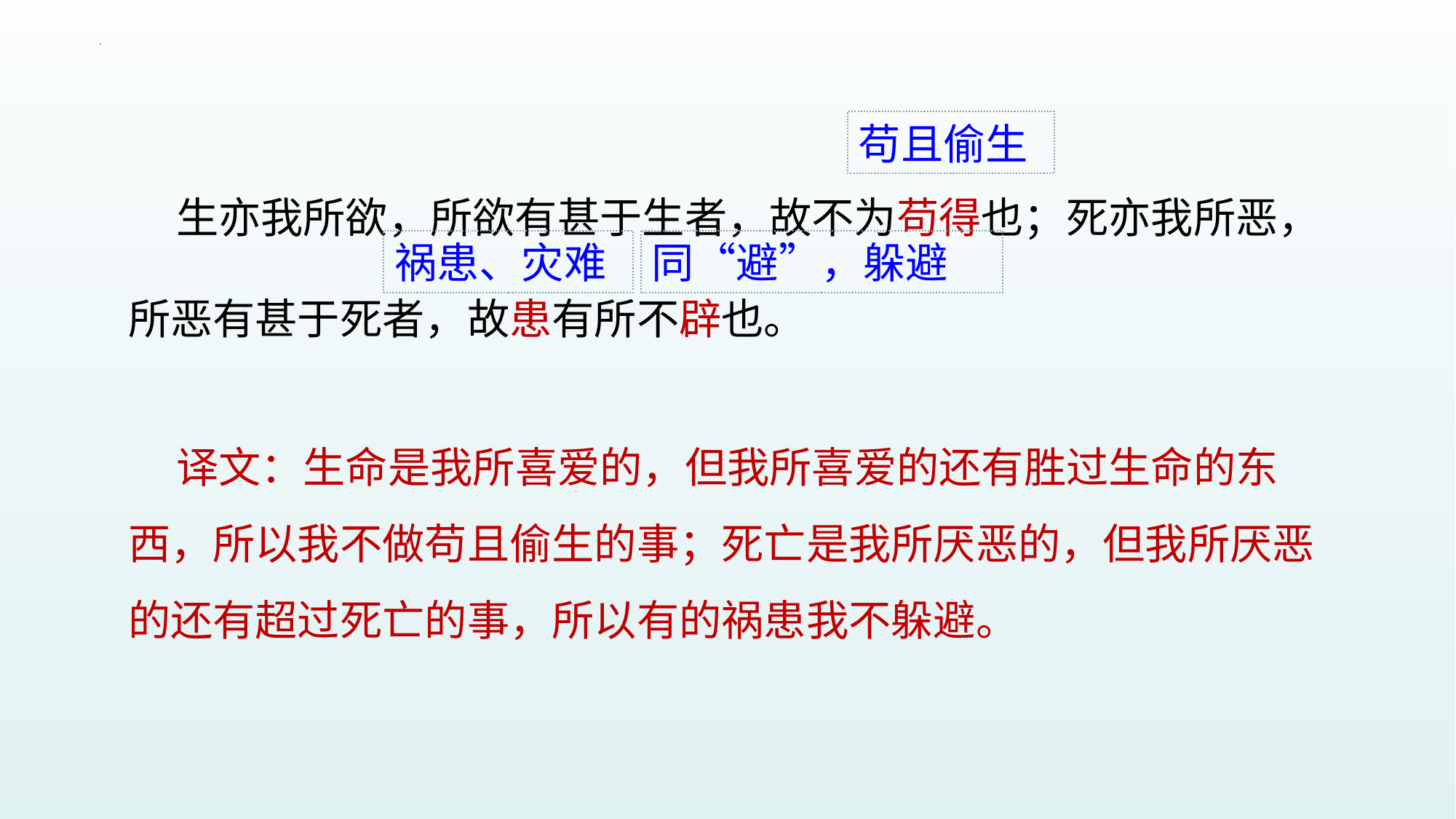

苟且偷生
    生亦我所欲，所欲有甚于生者，故不为苟得也；死亦我所恶，所恶有甚于死者，故患有所不辟也。
祸患、灾难
同“避”，躲避
    译文：生命是我所喜爱的，但我所喜爱的还有胜过生命的东西，所以我不做苟且偷生的事；死亡是我所厌恶的，但我所厌恶的还有超过死亡的事，所以有的祸患我不躲避。